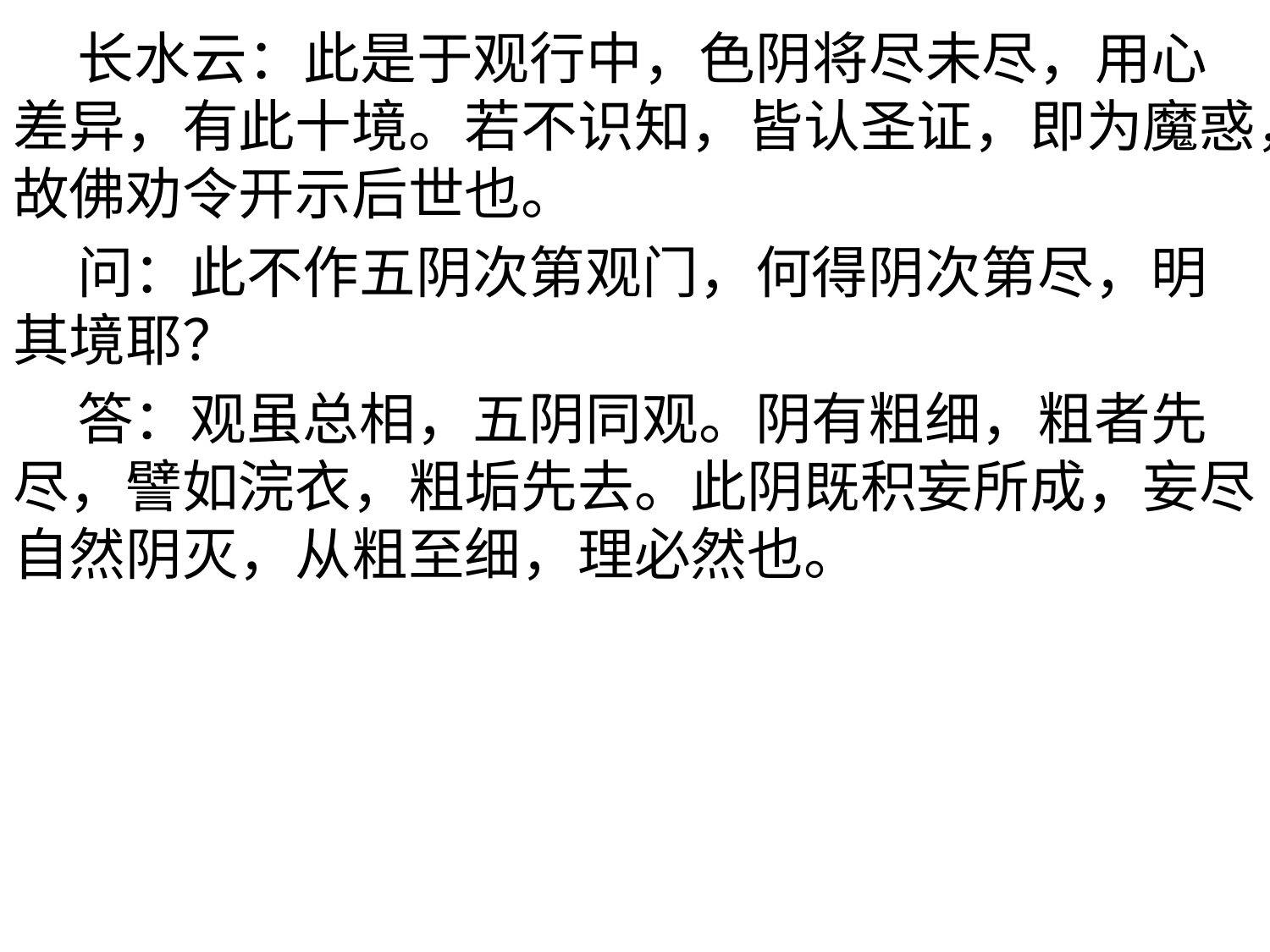

长水云：此是于观行中，色阴将尽未尽，用心差异，有此十境。若不识知，皆认圣证，即为魔惑，故佛劝令开示后世也。
    问：此不作五阴次第观门，何得阴次第尽，明其境耶？
    答：观虽总相，五阴同观。阴有粗细，粗者先尽，譬如浣衣，粗垢先去。此阴既积妄所成，妄尽自然阴灭，从粗至细，理必然也。